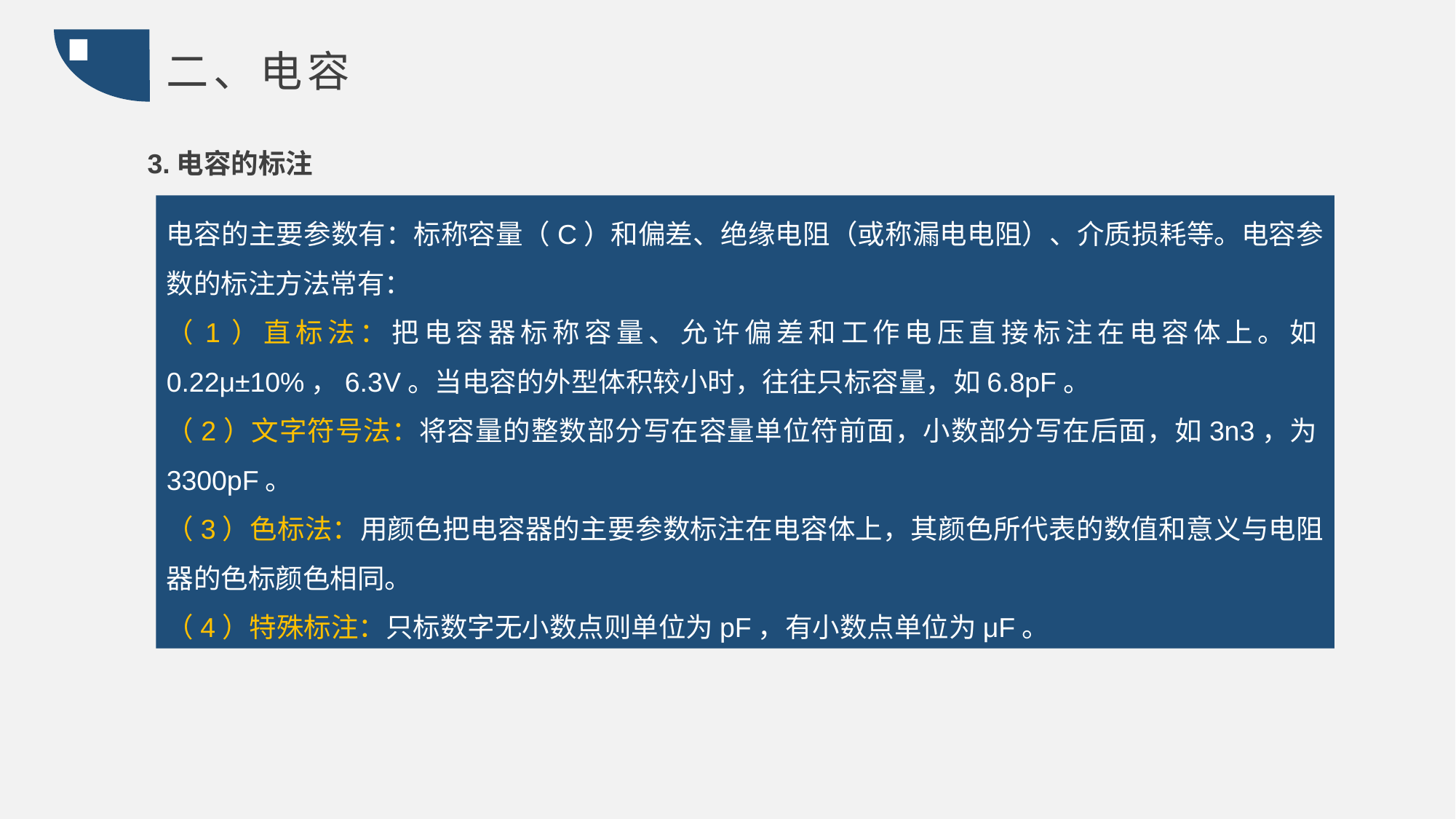

二、电容
3.电容的标注
电容的主要参数有：标称容量（C）和偏差、绝缘电阻（或称漏电电阻）、介质损耗等。电容参数的标注方法常有：
（1）直标法：把电容器标称容量、允许偏差和工作电压直接标注在电容体上。如0.22μ±10%，6.3V。当电容的外型体积较小时，往往只标容量，如6.8pF。
（2）文字符号法：将容量的整数部分写在容量单位符前面，小数部分写在后面，如3n3，为3300pF。
（3）色标法：用颜色把电容器的主要参数标注在电容体上，其颜色所代表的数值和意义与电阻器的色标颜色相同。
（4）特殊标注：只标数字无小数点则单位为pF，有小数点单位为μF。